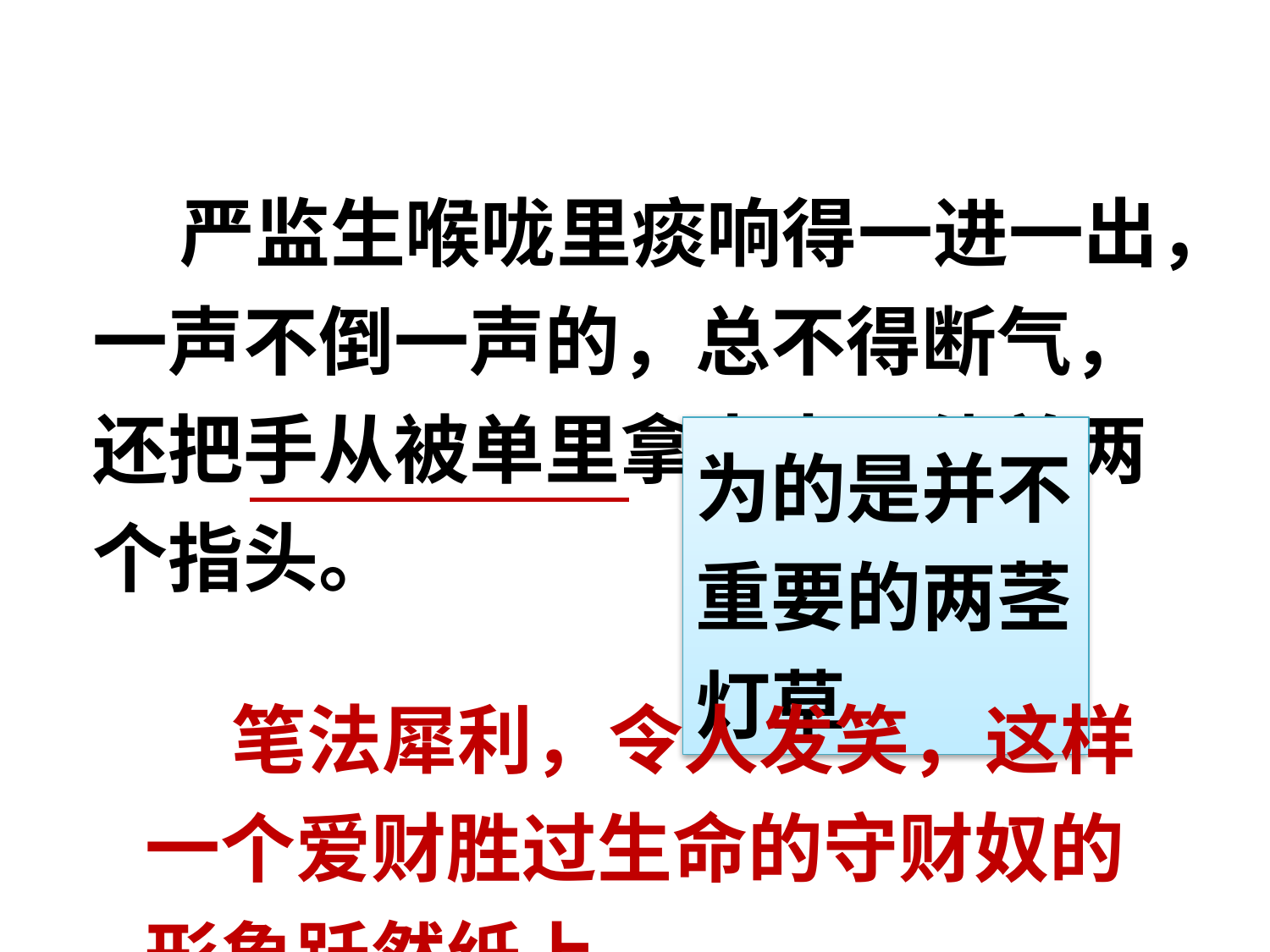

严监生喉咙里痰响得一进一出，一声不倒一声的，总不得断气，还把手从被单里拿出来，伸着两个指头。
为的是并不重要的两茎灯草
    笔法犀利，令人发笑，这样一个爱财胜过生命的守财奴的形象跃然纸上。